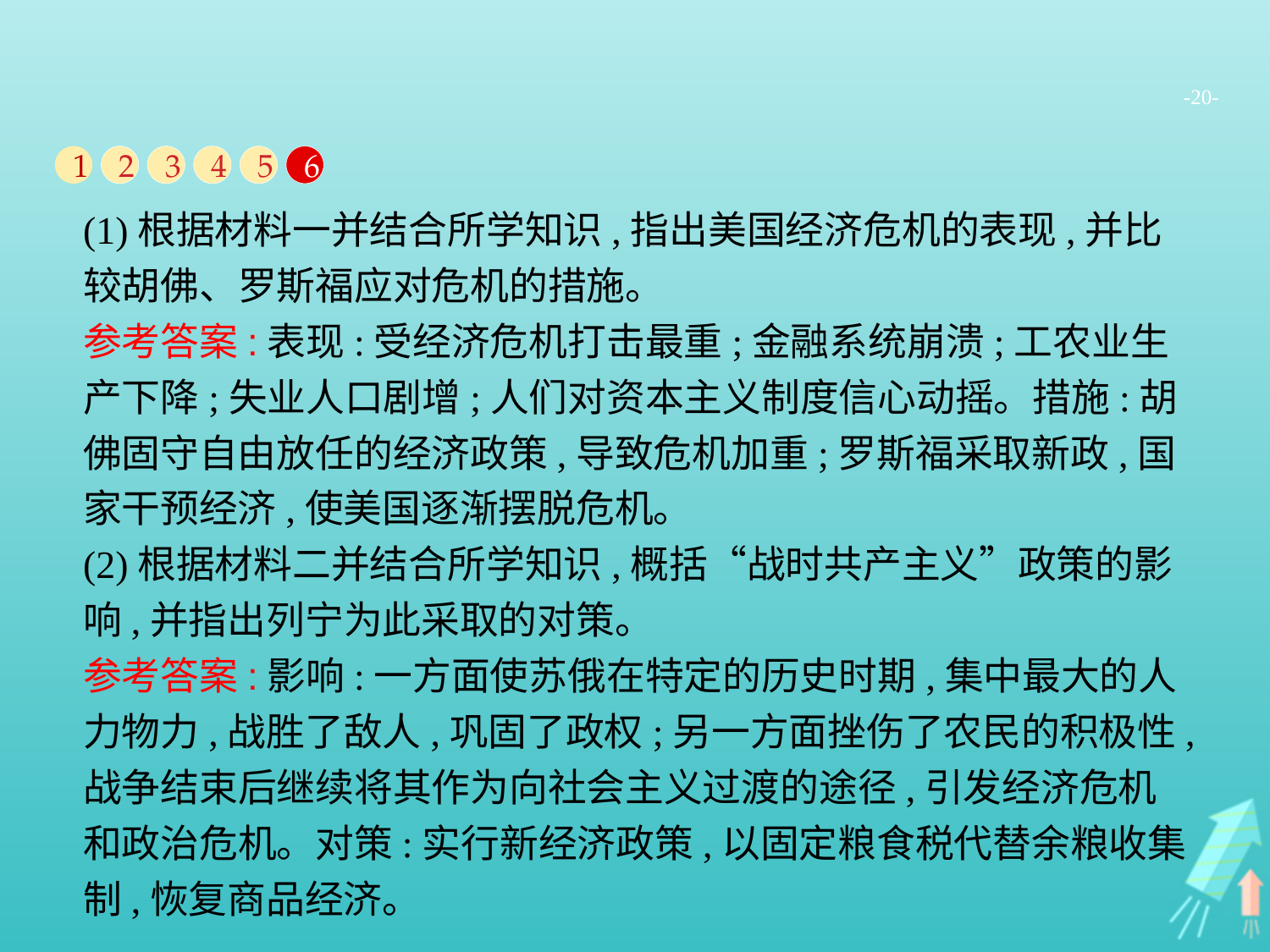

-20-
1
2
3
4
5
6
(1)根据材料一并结合所学知识,指出美国经济危机的表现,并比较胡佛、罗斯福应对危机的措施。
参考答案:表现:受经济危机打击最重;金融系统崩溃;工农业生产下降;失业人口剧增;人们对资本主义制度信心动摇。措施:胡佛固守自由放任的经济政策,导致危机加重;罗斯福采取新政,国家干预经济,使美国逐渐摆脱危机。
(2)根据材料二并结合所学知识,概括“战时共产主义”政策的影响,并指出列宁为此采取的对策。
参考答案:影响:一方面使苏俄在特定的历史时期,集中最大的人力物力,战胜了敌人,巩固了政权;另一方面挫伤了农民的积极性,战争结束后继续将其作为向社会主义过渡的途径,引发经济危机和政治危机。对策:实行新经济政策,以固定粮食税代替余粮收集制,恢复商品经济。